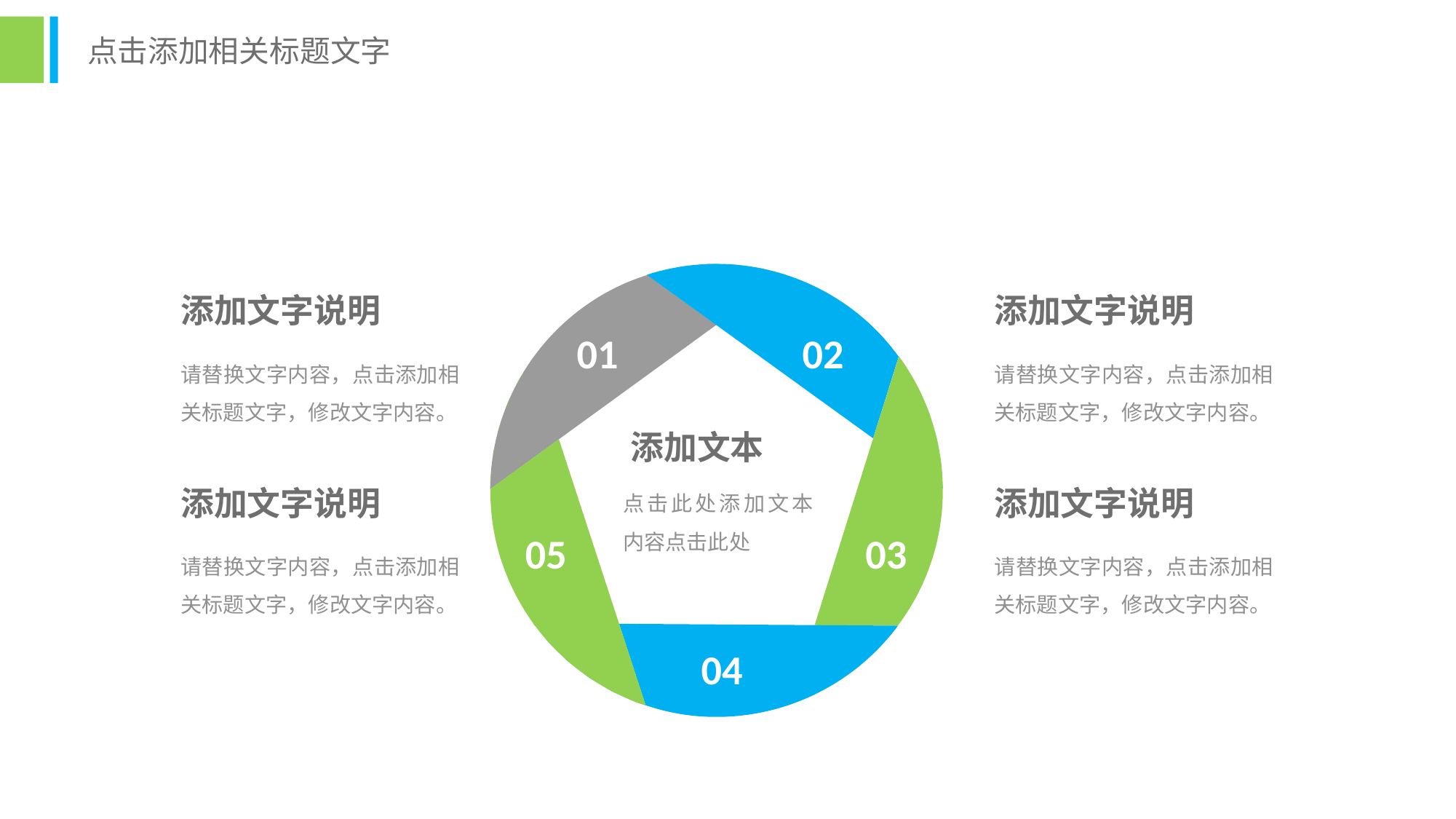

点击添加相关标题文字

添加文字说明
添加文字说明
01
02
请替换文字内容，点击添加相关标题文字，修改文字内容。
请替换文字内容，点击添加相关标题文字，修改文字内容。

添加文本
点击此处添加文本内容点击此处

添加文字说明
添加文字说明
05
03
请替换文字内容，点击添加相关标题文字，修改文字内容。
请替换文字内容，点击添加相关标题文字，修改文字内容。
04